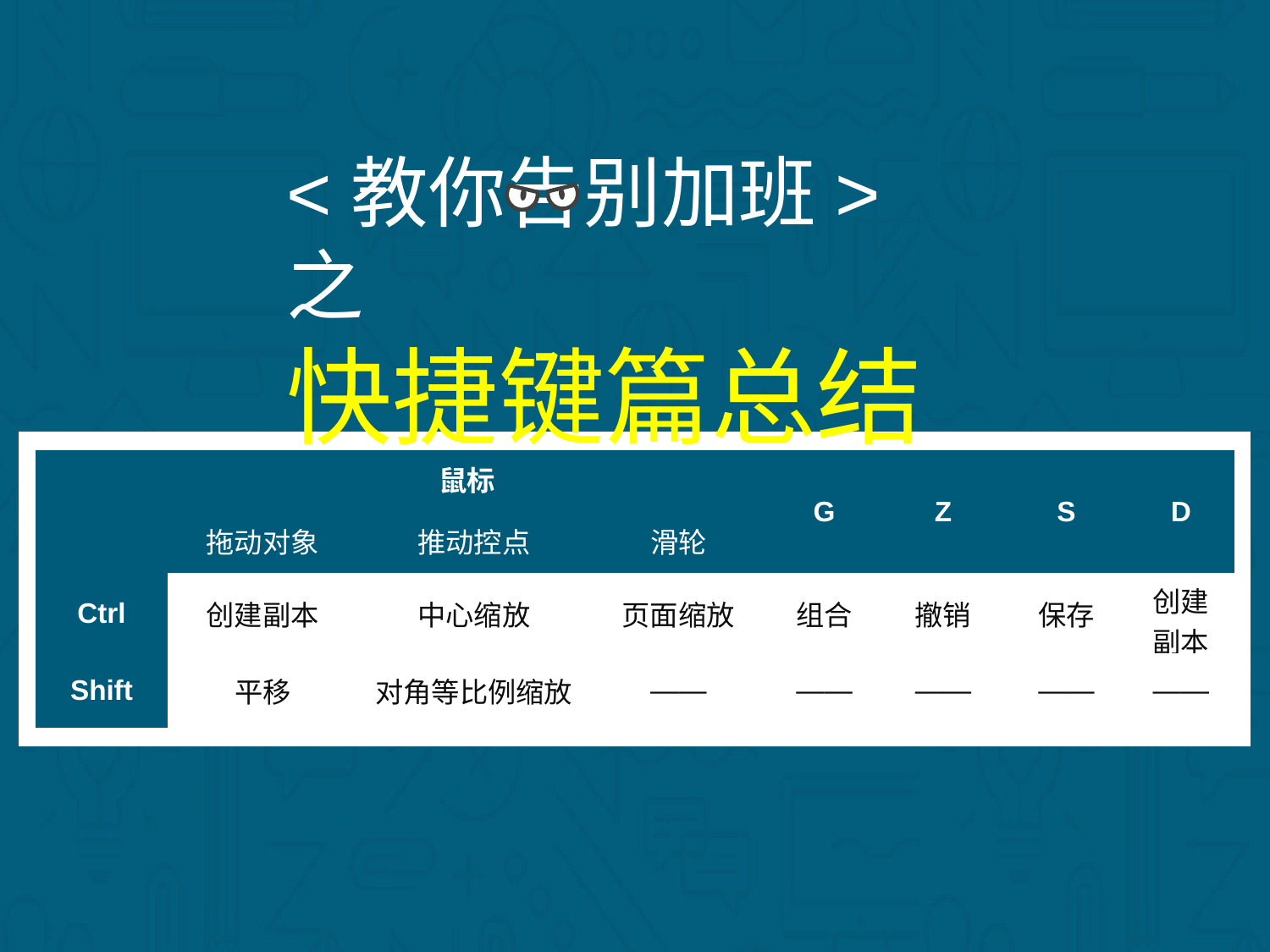

<教你告别加班>之
快捷键篇总结

|  | 鼠标 |  |  | G | Z | S | D |
| --- | --- | --- | --- | --- | --- | --- | --- |
|  | 拖动对象 | 推动控点 | 滑轮 |  |  |  |  |
| Ctrl | 创建副本 | 中心缩放 | 页面缩放 | 组合 | 撤销 | 保存 | 创建副本 |
| Shift | 平移 | 对角等比例缩放 | —— | —— | —— | —— | —— |